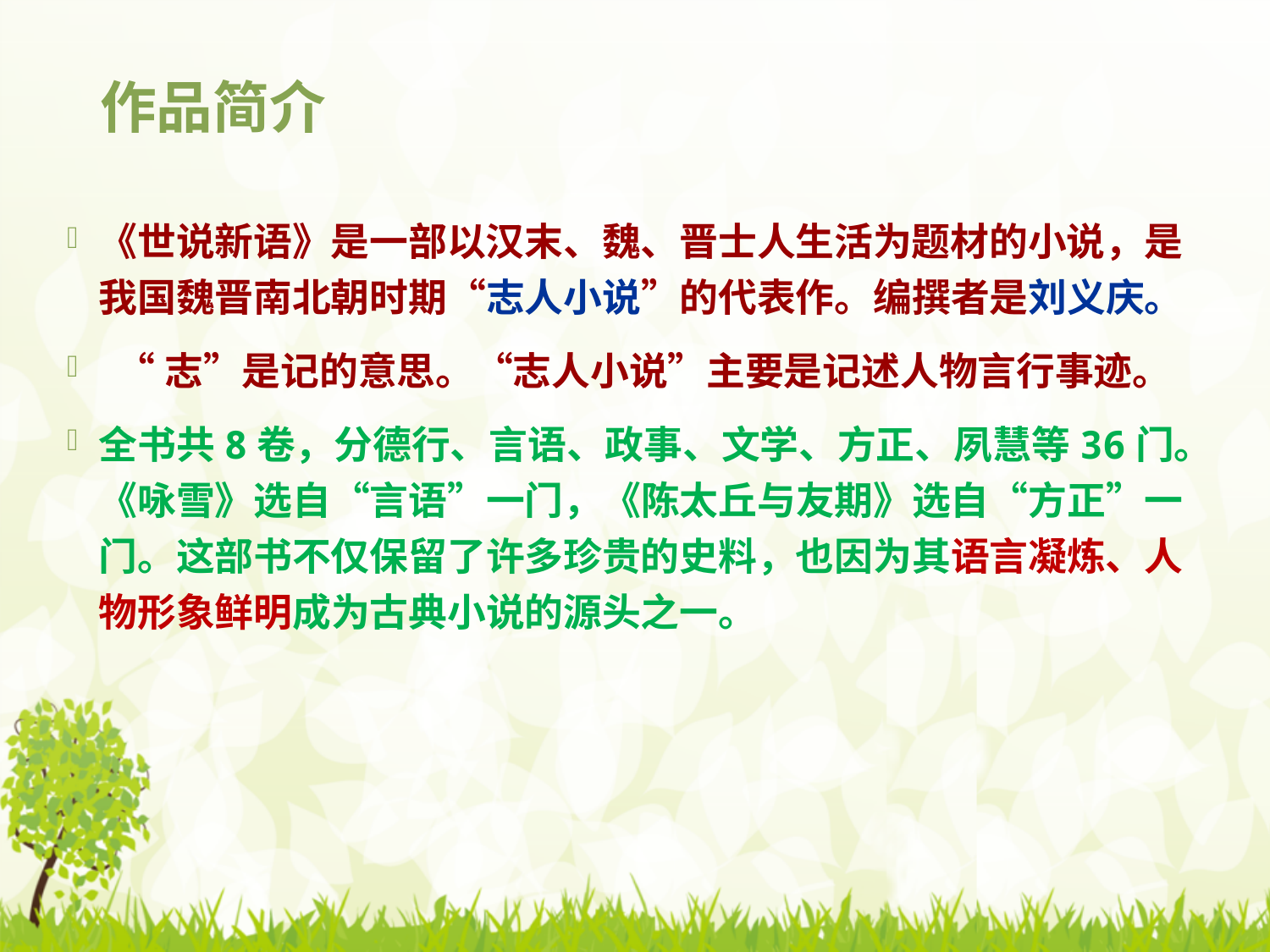

# 作品简介
《世说新语》是一部以汉末、魏、晋士人生活为题材的小说，是我国魏晋南北朝时期“志人小说”的代表作。编撰者是刘义庆。
  “志”是记的意思。“志人小说”主要是记述人物言行事迹。
全书共8卷，分德行、言语、政事、文学、方正、夙慧等36门。《咏雪》选自“言语”一门，《陈太丘与友期》选自“方正”一门。这部书不仅保留了许多珍贵的史料，也因为其语言凝炼、人物形象鲜明成为古典小说的源头之一。